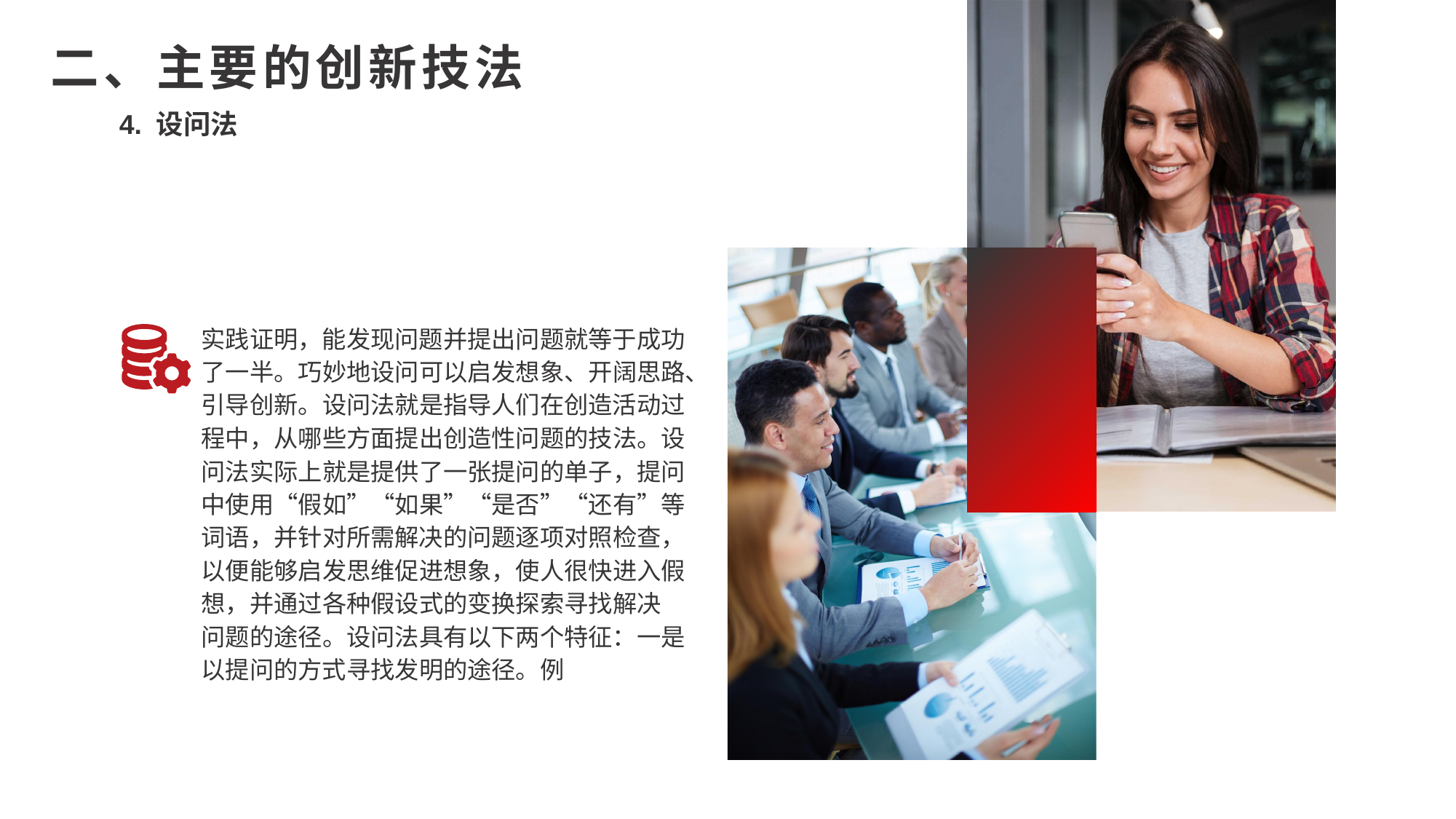

二、主要的创新技法
4. 设问法

实践证明，能发现问题并提出问题就等于成功了一半。巧妙地设问可以启发想象、开阔思路、引导创新。设问法就是指导人们在创造活动过程中，从哪些方面提出创造性问题的技法。设问法实际上就是提供了一张提问的单子，提问中使用“假如”“如果”“是否”“还有”等词语，并针对所需解决的问题逐项对照检查，以便能够启发思维促进想象，使人很快进入假想，并通过各种假设式的变换探索寻找解决
问题的途径。设问法具有以下两个特征：一是以提问的方式寻找发明的途径。例